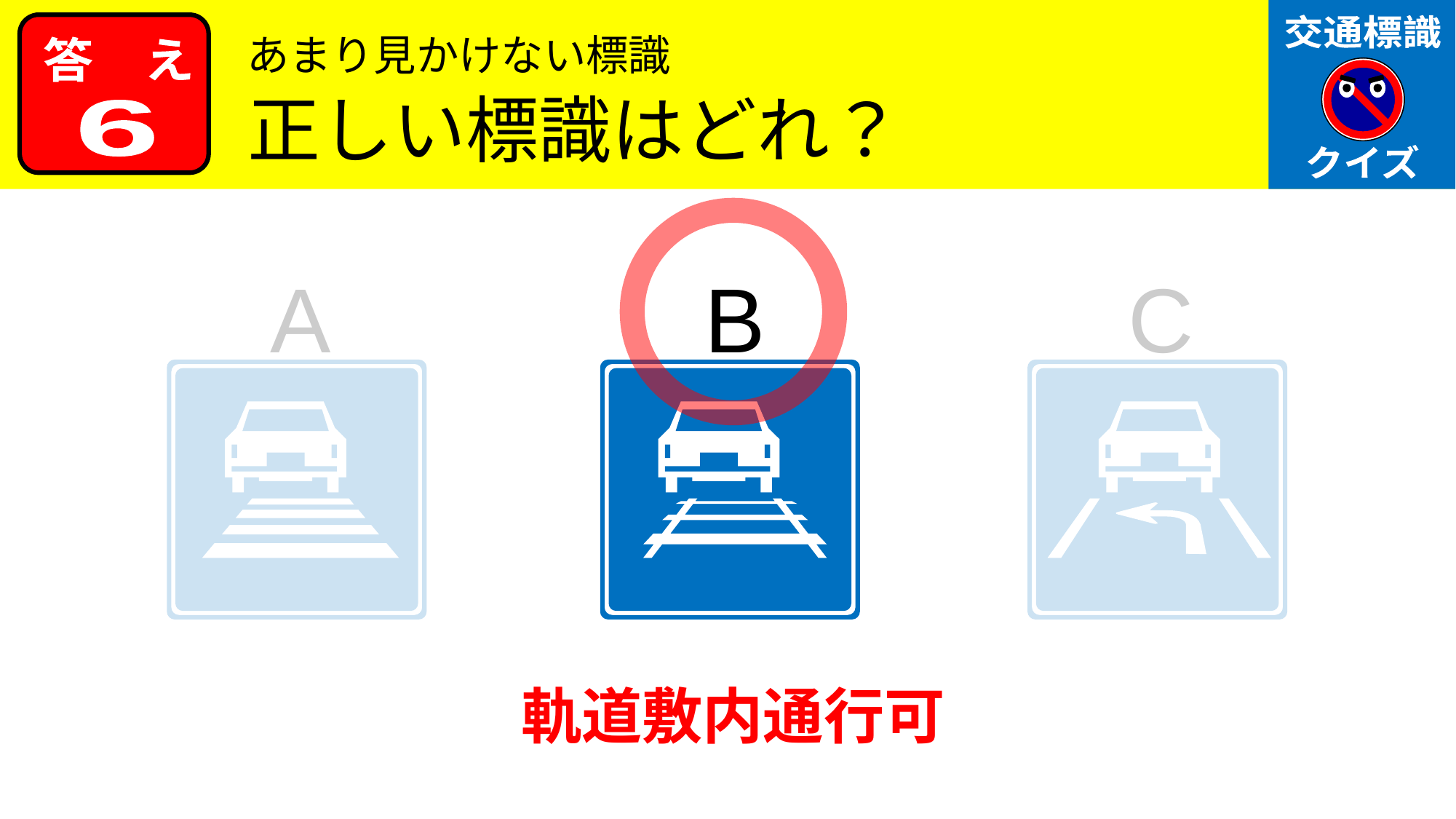

あまり見かけない標識
正しい標識はどれ？
6

A
B
C

軌道敷内通行可